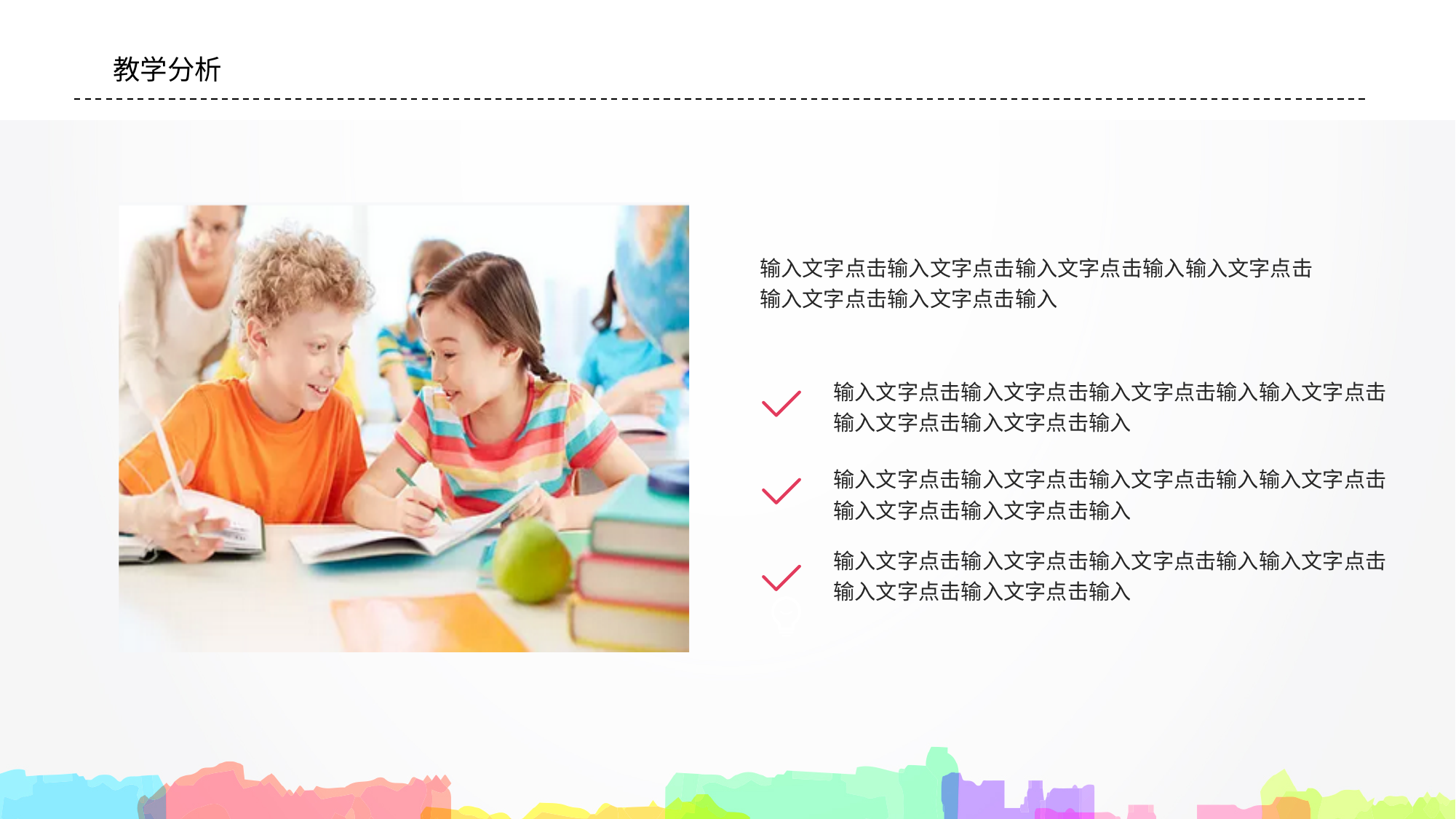

#
教学分析

输入文字点击输入文字点击输入文字点击输入输入文字点击输入文字点击输入文字点击输入
输入文字点击输入文字点击输入文字点击输入输入文字点击输入文字点击输入文字点击输入

输入文字点击输入文字点击输入文字点击输入输入文字点击输入文字点击输入文字点击输入

输入文字点击输入文字点击输入文字点击输入输入文字点击输入文字点击输入文字点击输入